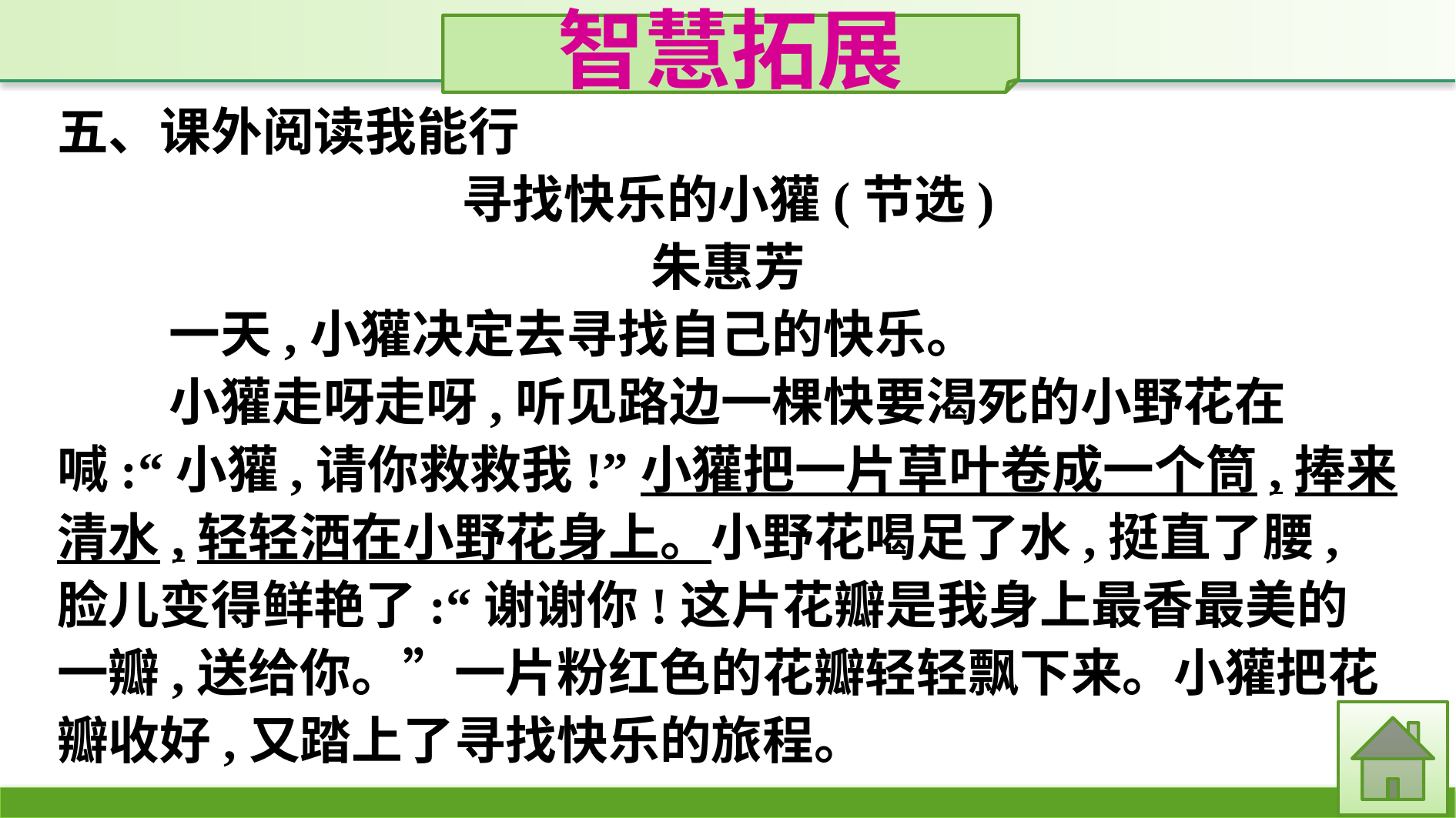

智慧拓展
五、课外阅读我能行
寻找快乐的小獾(节选)
朱惠芳
一天,小獾决定去寻找自己的快乐。
小獾走呀走呀,听见路边一棵快要渴死的小野花在喊:“小獾,请你救救我!”小獾把一片草叶卷成一个筒,捧来清水,轻轻洒在小野花身上。小野花喝足了水,挺直了腰,脸儿变得鲜艳了:“谢谢你!这片花瓣是我身上最香最美的一瓣,送给你。”一片粉红色的花瓣轻轻飘下来。小獾把花瓣收好,又踏上了寻找快乐的旅程。